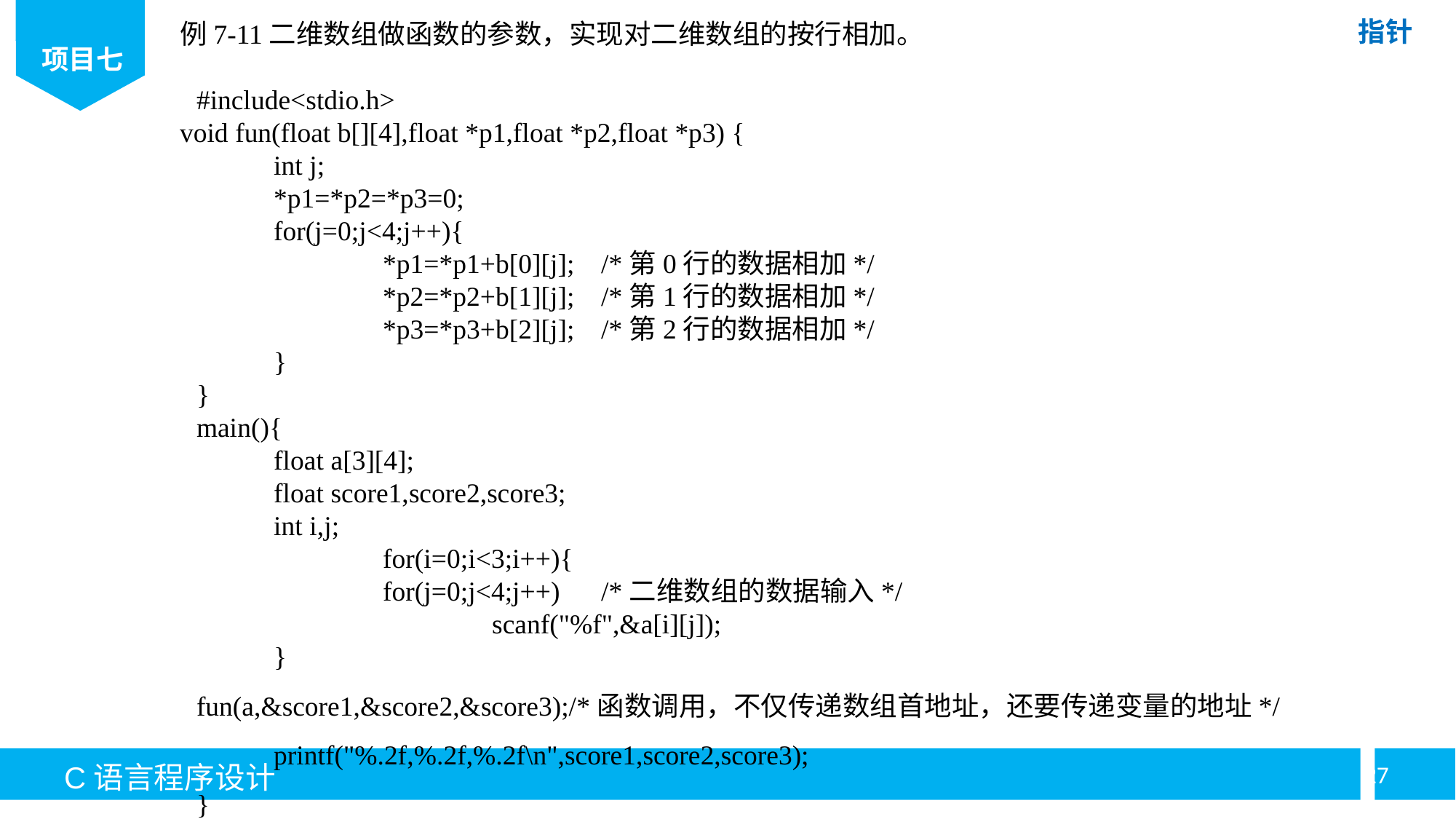

例7-11二维数组做函数的参数，实现对二维数组的按行相加。

#include<stdio.h>
void fun(float b[][4],float *p1,float *p2,float *p3) {
	int j;
	*p1=*p2=*p3=0;
	for(j=0;j<4;j++){
		*p1=*p1+b[0][j];	/*第0行的数据相加*/
		*p2=*p2+b[1][j];	/*第1行的数据相加*/
		*p3=*p3+b[2][j];	/*第2行的数据相加*/
	}
}
main(){
	float a[3][4];
	float score1,score2,score3;
	int i,j;
		for(i=0;i<3;i++){
		for(j=0;j<4;j++)	/*二维数组的数据输入*/
			scanf("%f",&a[i][j]);
	}
fun(a,&score1,&score2,&score3);/*函数调用，不仅传递数组首地址，还要传递变量的地址*/
	printf("%.2f,%.2f,%.2f\n",score1,score2,score3);
}